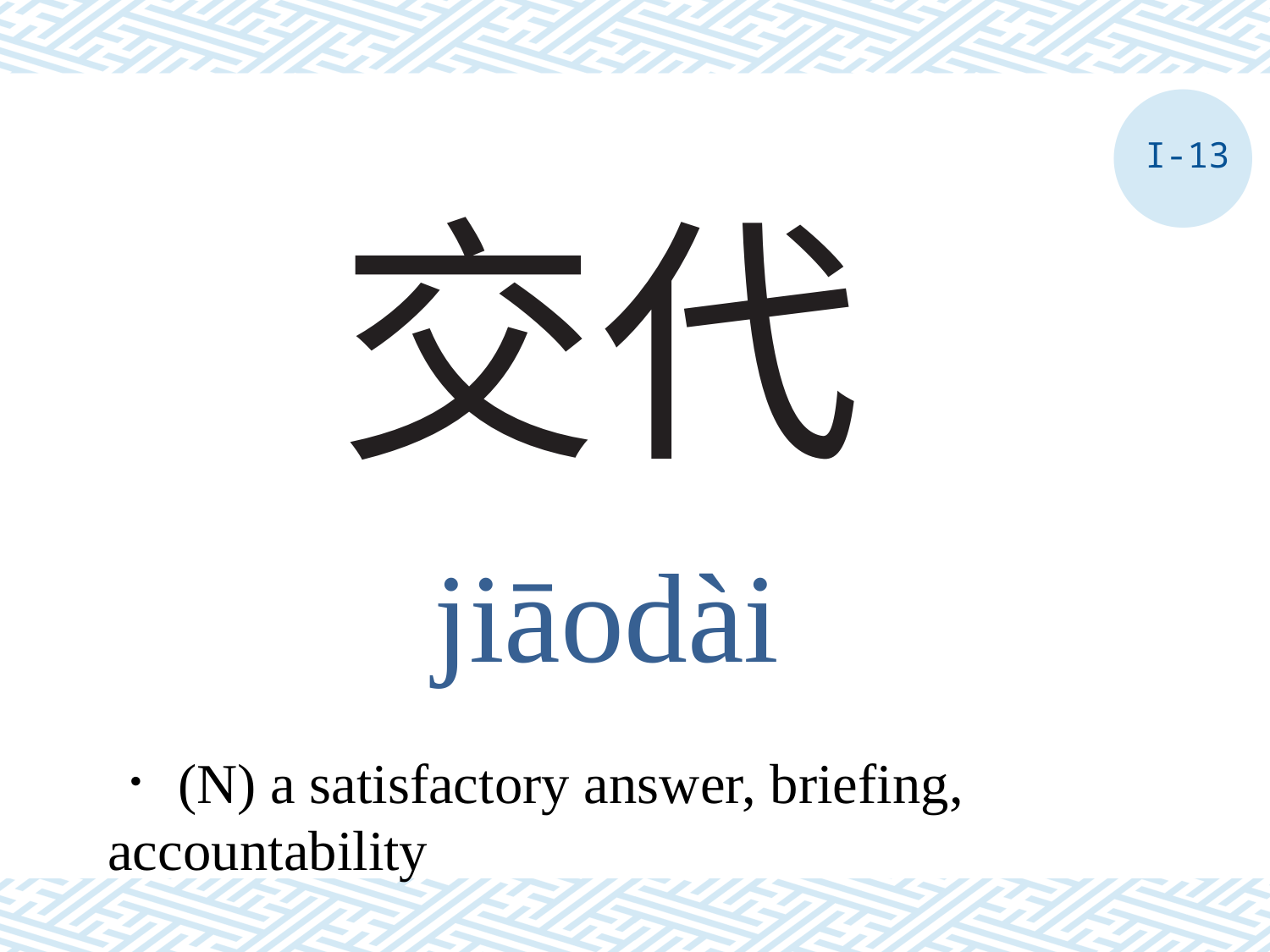

I-13

# 交代
jiāodài
．(N) a satisfactory answer, briefing,
accountability